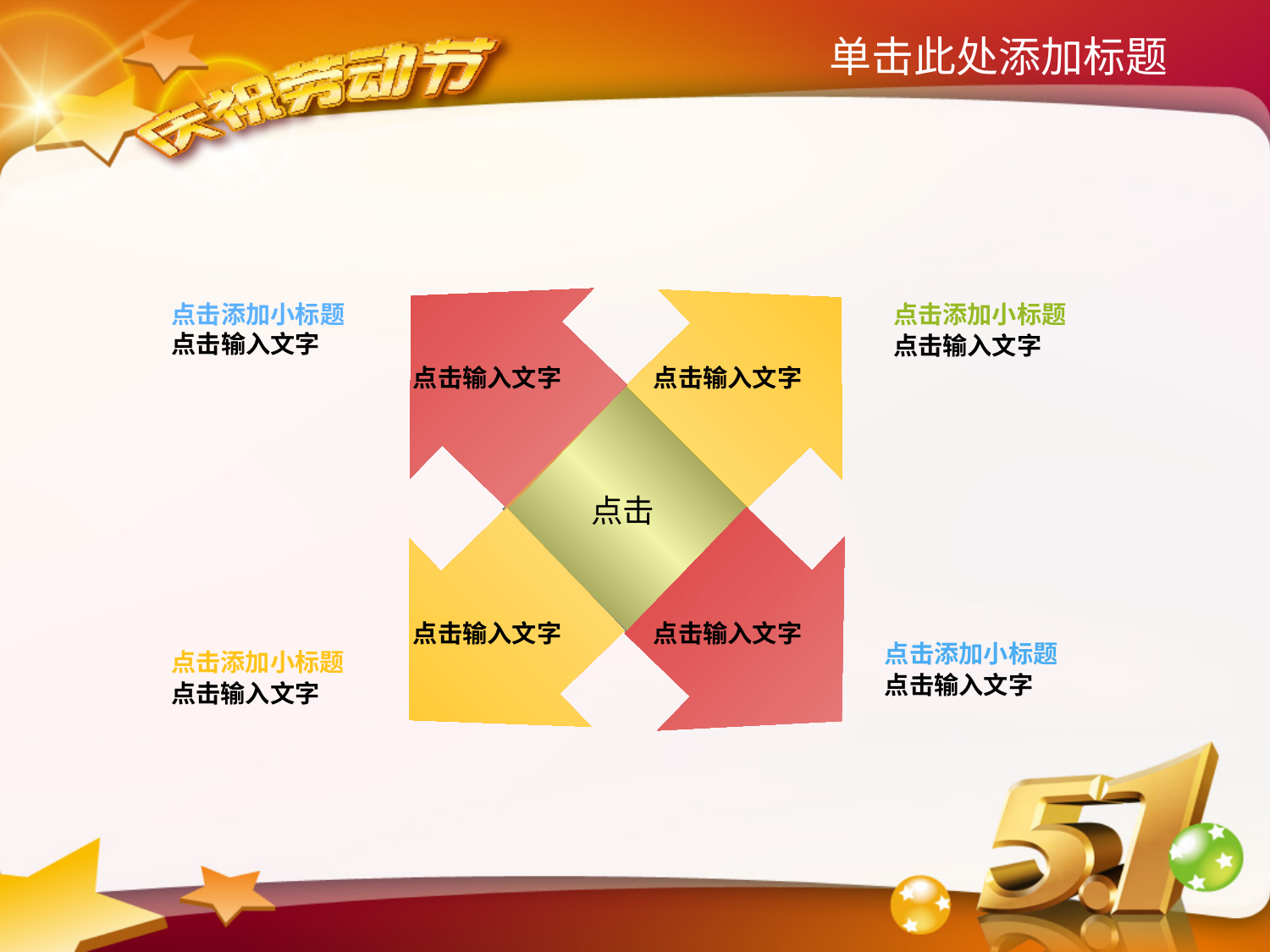

单击此处添加标题

点击添加小标题
点击输入文字

点击添加小标题
点击输入文字

点击输入文字
点击输入文字

点击

点击输入文字
点击输入文字
点击添加小标题
点击输入文字

点击添加小标题
点击输入文字